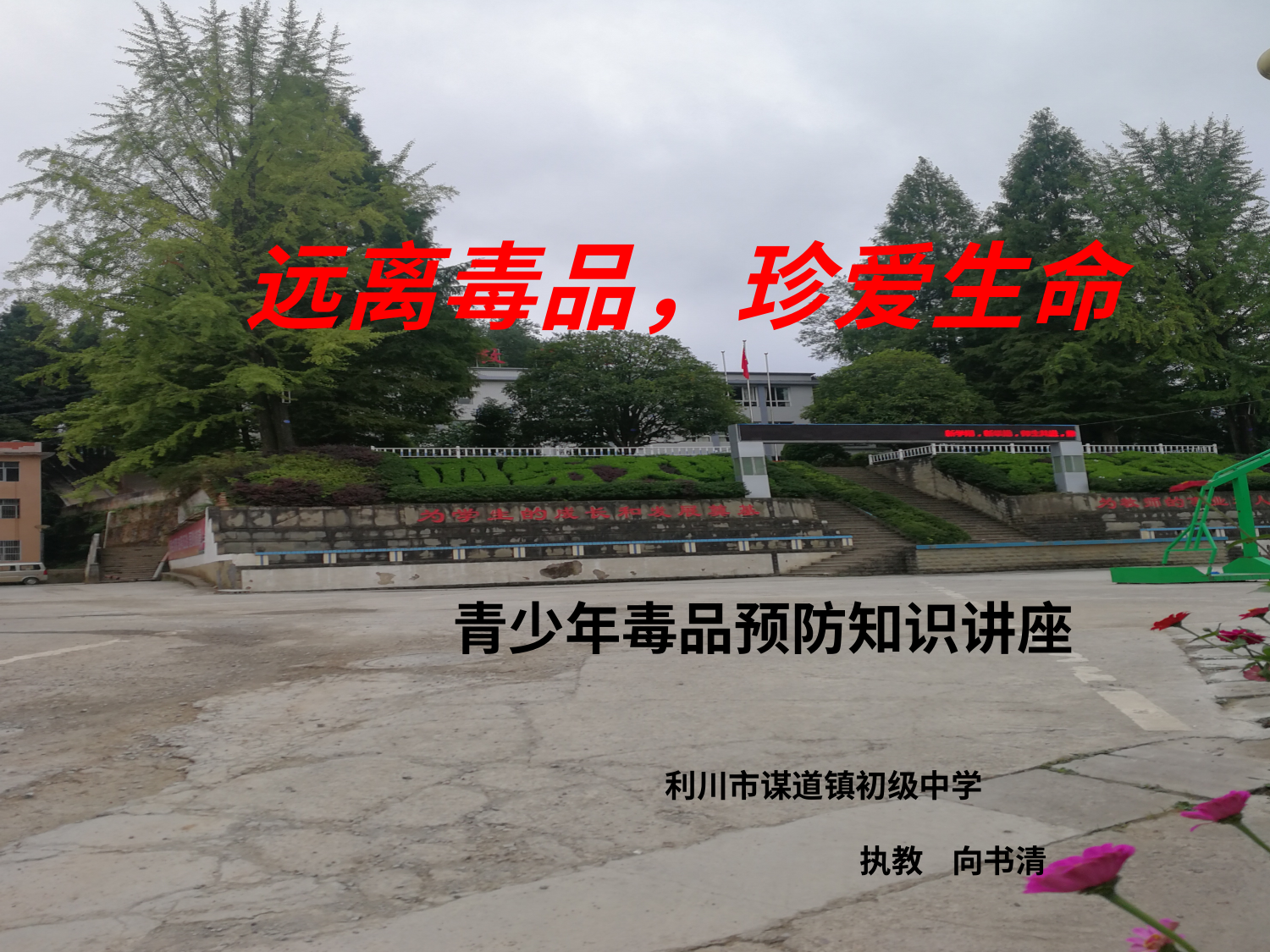

远离毒品，珍爱生命

青少年毒品预防知识讲座
利川市谋道镇初级中学
执教    向书清